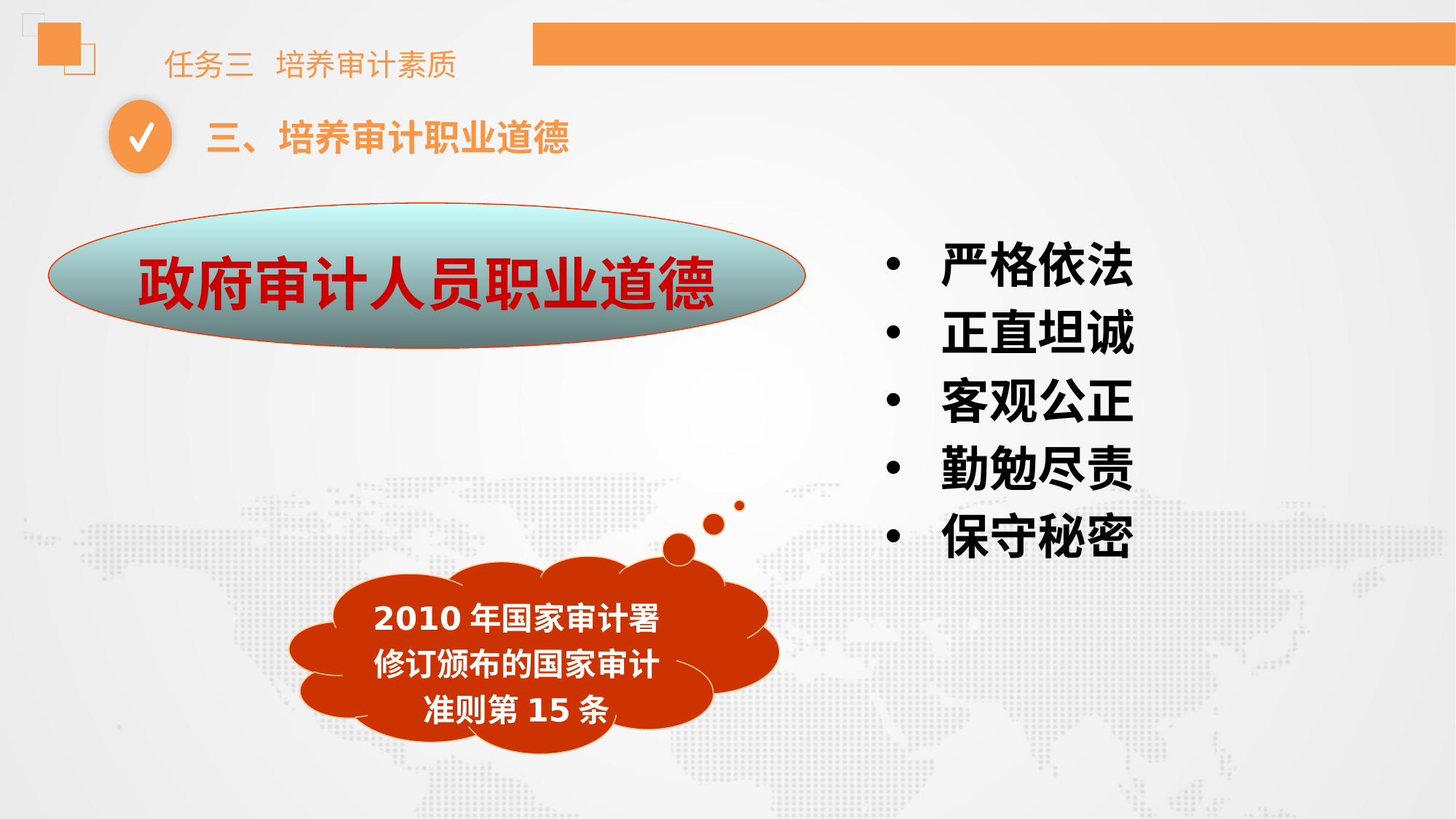

任务三   培养审计素质

三、培养审计职业道德

政府审计人员职业道德
严格依法
正直坦诚
客观公正
勤勉尽责
保守秘密
2010年国家审计署修订颁布的国家审计准则第15条